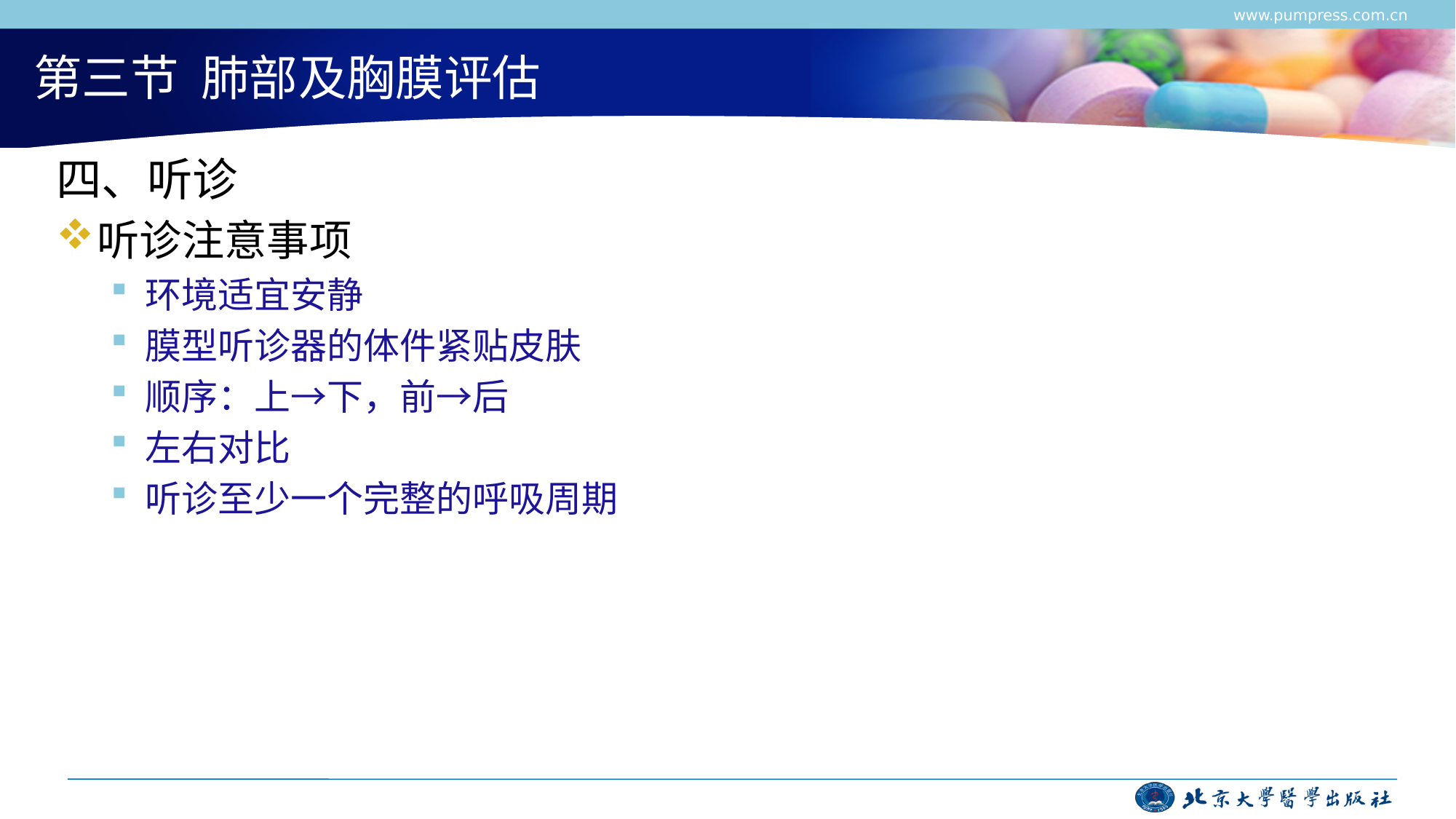

www.pumpress.com.cn
# 第三节  肺部及胸膜评估
四、听诊
听诊注意事项
环境适宜安静
膜型听诊器的体件紧贴皮肤
顺序：上→下，前→后
左右对比
听诊至少一个完整的呼吸周期